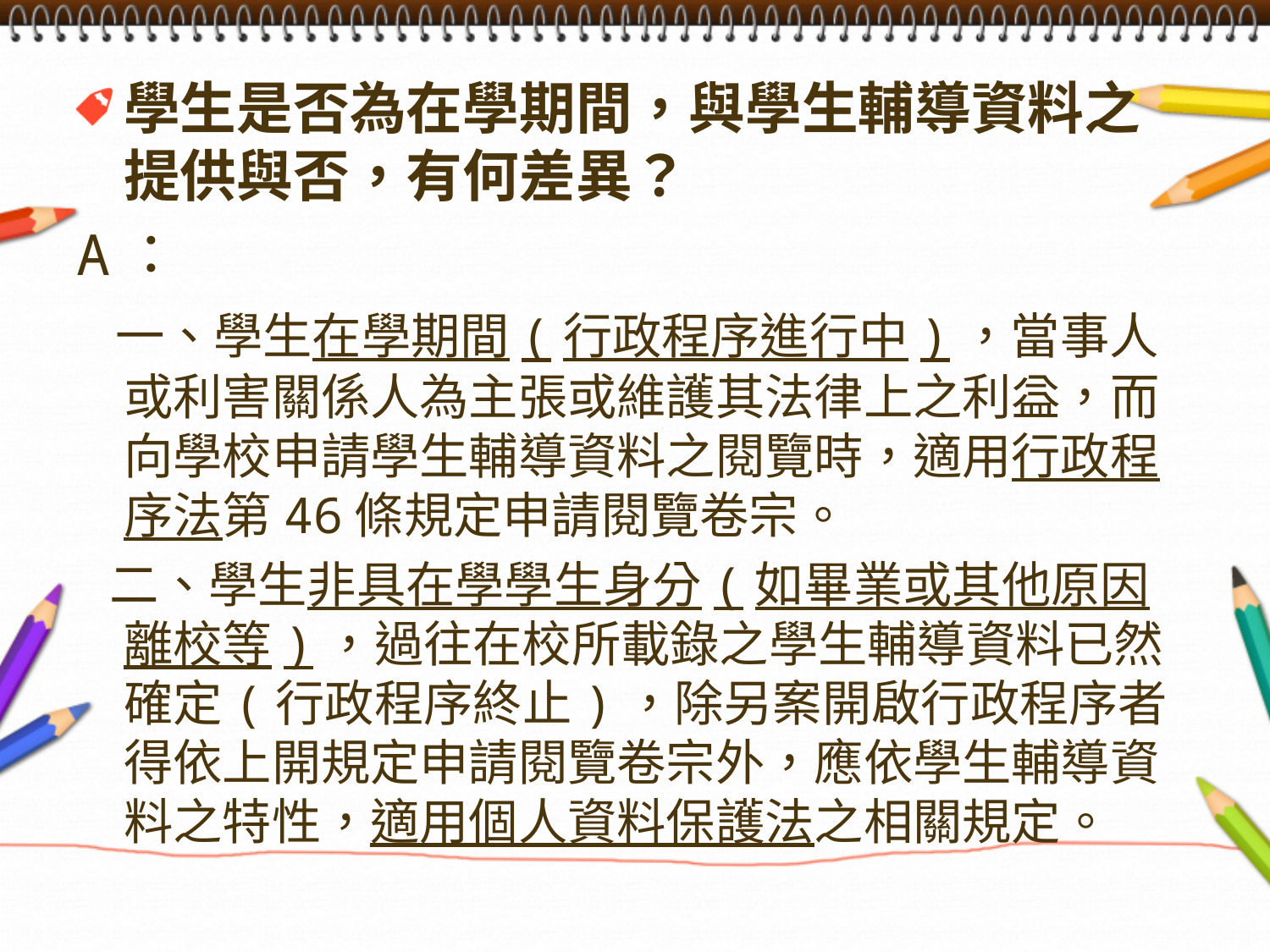

學生是否為在學期間，與學生輔導資料之提供與否，有何差異？
A：
  一、學生在學期間(行政程序進行中)，當事人或利害關係人為主張或維護其法律上之利益，而向學校申請學生輔導資料之閱覽時，適用行政程序法第46條規定申請閱覽卷宗。
  二、學生非具在學學生身分(如畢業或其他原因離校等)，過往在校所載錄之學生輔導資料已然確定(行政程序終止)，除另案開啟行政程序者得依上開規定申請閱覽卷宗外，應依學生輔導資料之特性，適用個人資料保護法之相關規定。